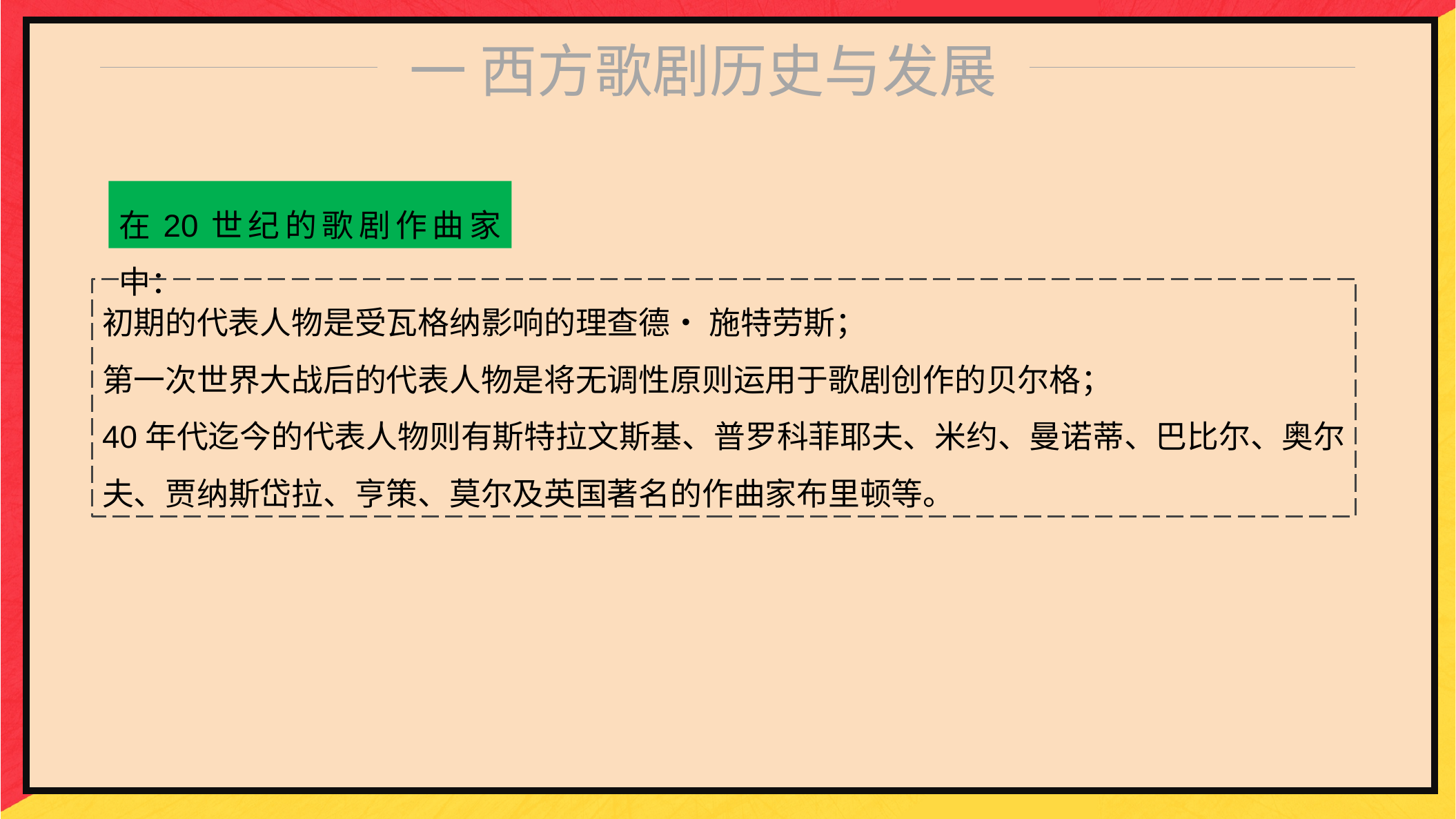

一 西方歌剧历史与发展
在20世纪的歌剧作曲家中：
初期的代表人物是受瓦格纳影响的理查德• 施特劳斯；
第一次世界大战后的代表人物是将无调性原则运用于歌剧创作的贝尔格；
40年代迄今的代表人物则有斯特拉文斯基、普罗科菲耶夫、米约、曼诺蒂、巴比尔、奥尔夫、贾纳斯岱拉、亨策、莫尔及英国著名的作曲家布里顿等。